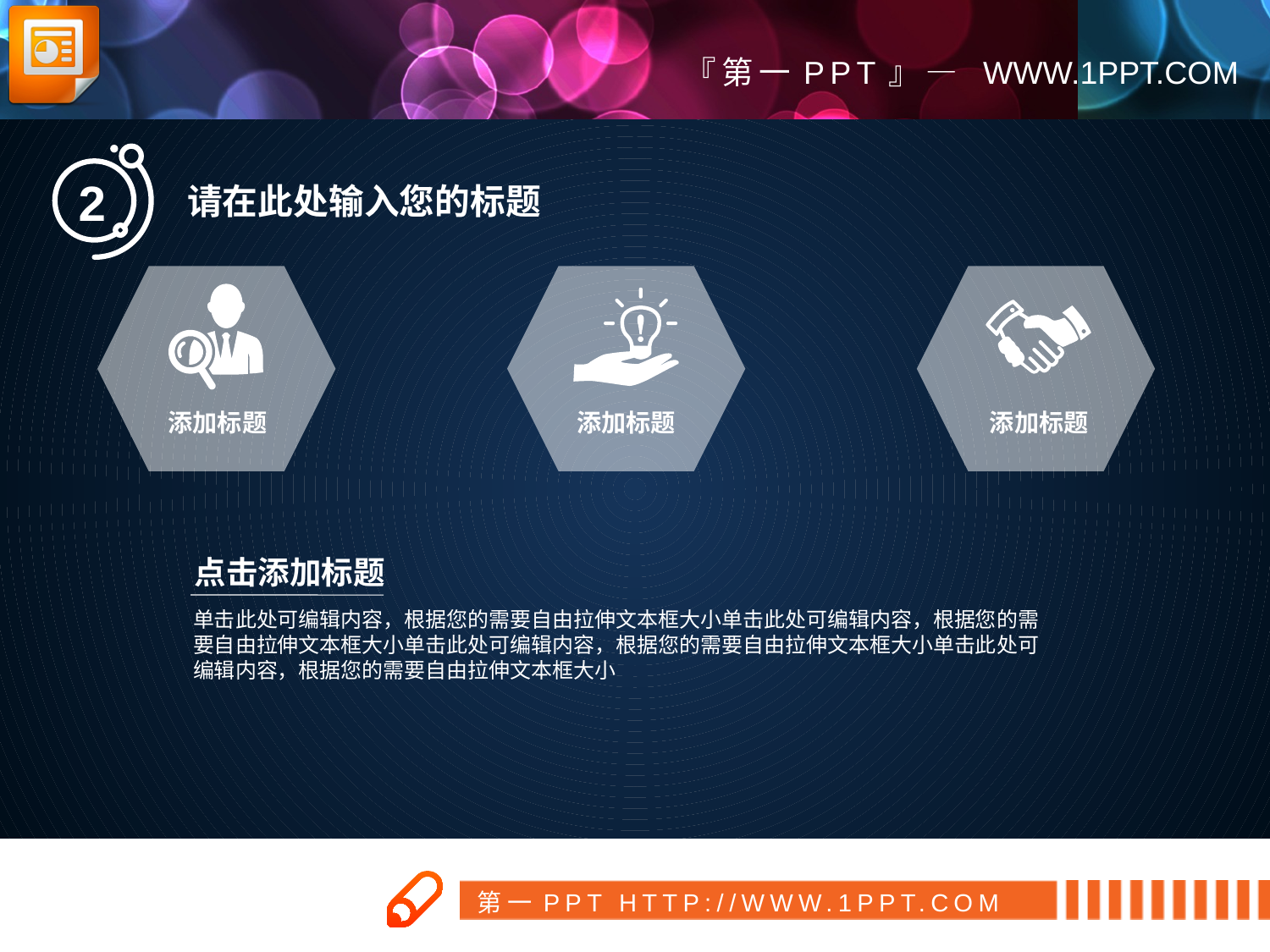

2

请在此处输入您的标题

添加标题
添加标题
添加标题
点击添加标题

单击此处可编辑内容，根据您的需要自由拉伸文本框大小单击此处可编辑内容，根据您的需要自由拉伸文本框大小单击此处可编辑内容，根据您的需要自由拉伸文本框大小单击此处可编辑内容，根据您的需要自由拉伸文本框大小